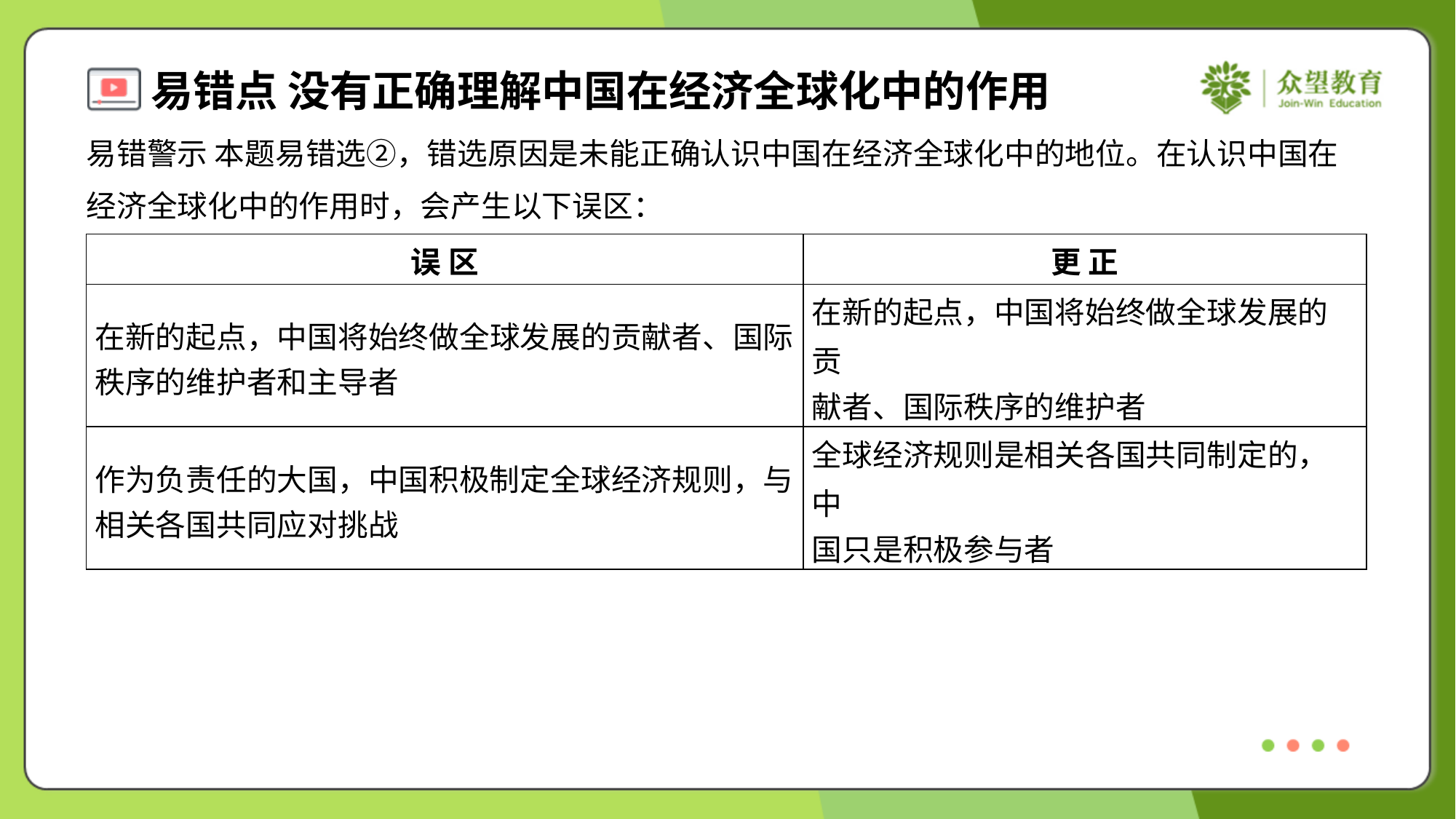

易错警示 本题易错选②，错选原因是未能正确认识中国在经济全球化中的地位。在认识中国在
经济全球化中的作用时，会产生以下误区：
| 误 区 | 更 正 |
| --- | --- |
| 在新的起点，中国将始终做全球发展的贡献者、国际 秩序的维护者和主导者 | 在新的起点，中国将始终做全球发展的贡 献者、国际秩序的维护者 |
| 作为负责任的大国，中国积极制定全球经济规则，与 相关各国共同应对挑战 | 全球经济规则是相关各国共同制定的，中 国只是积极参与者 |